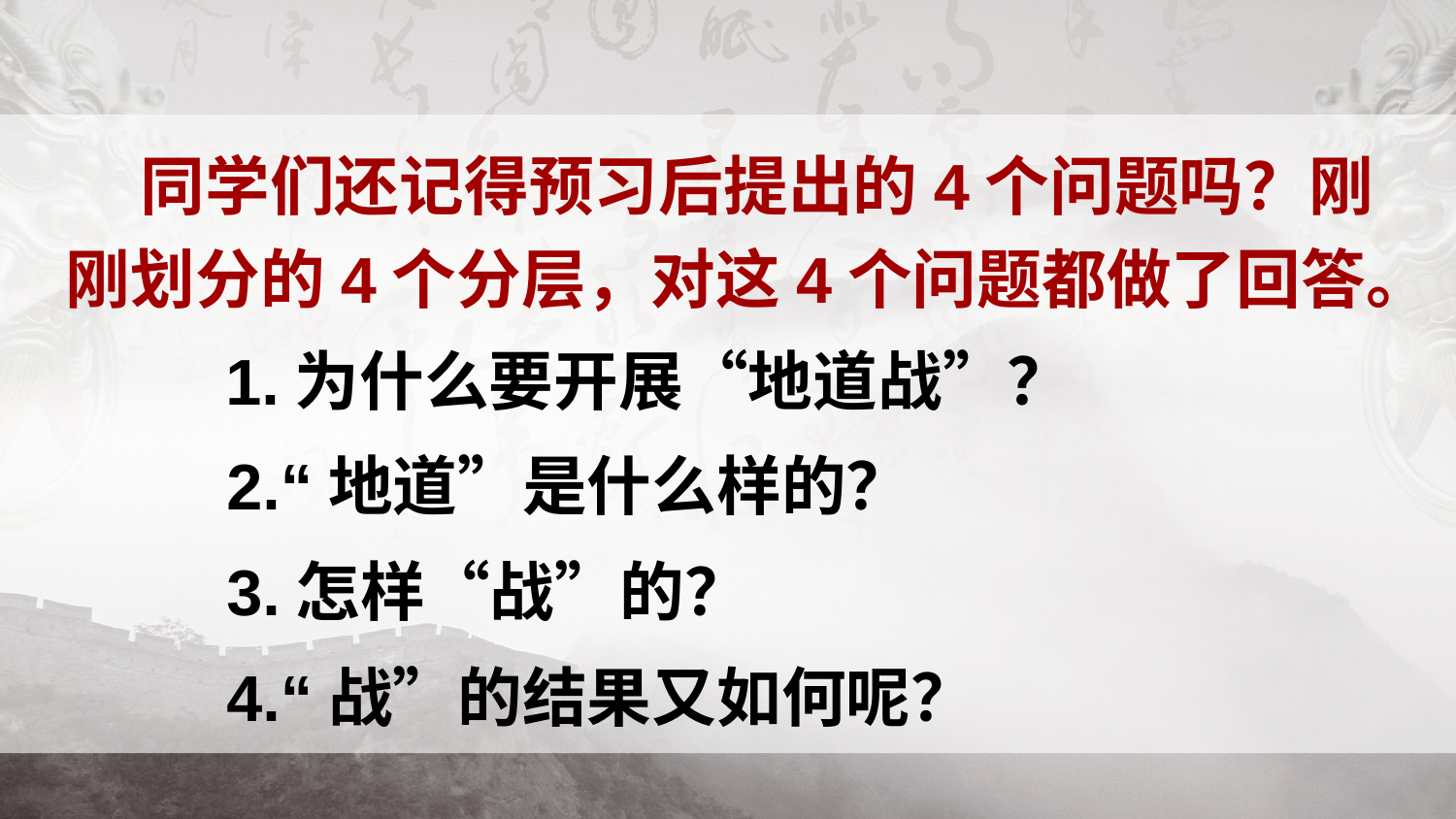

同学们还记得预习后提出的4个问题吗？刚
刚划分的4个分层，对这4个问题都做了回答。
1.为什么要开展“地道战”？
2.“地道”是什么样的？
3.怎样“战”的？
4.“战”的结果又如何呢？